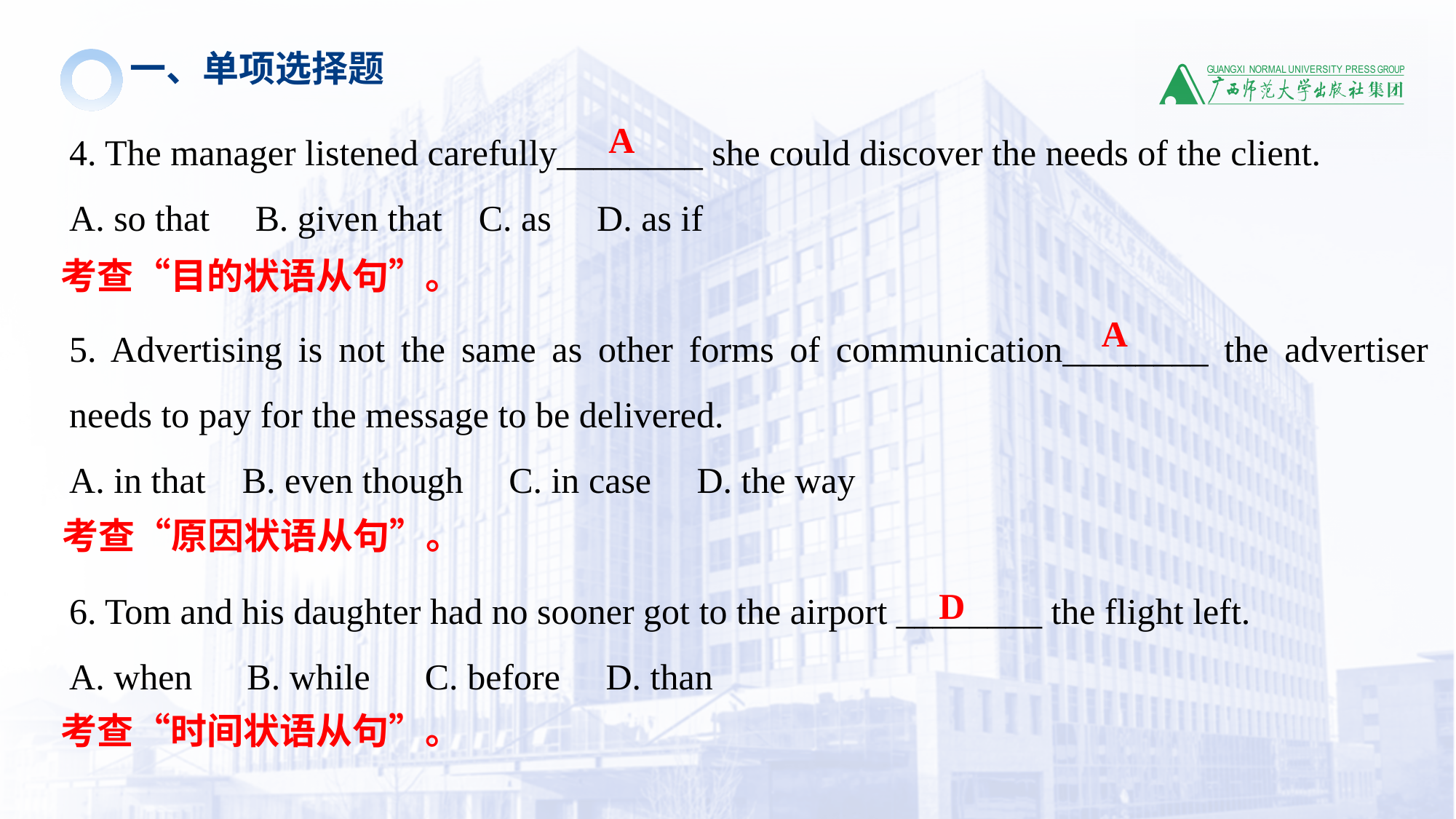

一、单项选择题

4. The manager listened carefully________ she could discover the needs of the client.
A. so that     B. given that    C. as     D. as if

5. Advertising is not the same as other forms of communication________ the advertiser needs to pay for the message to be delivered.
A. in that    B. even though     C. in case     D. the way

6. Tom and his daughter had no sooner got to the airport ________ the flight left.
A. when      B. while      C. before     D. than

A
考查“目的状语从句”。
A
考查“原因状语从句”。
D
考查“时间状语从句”。